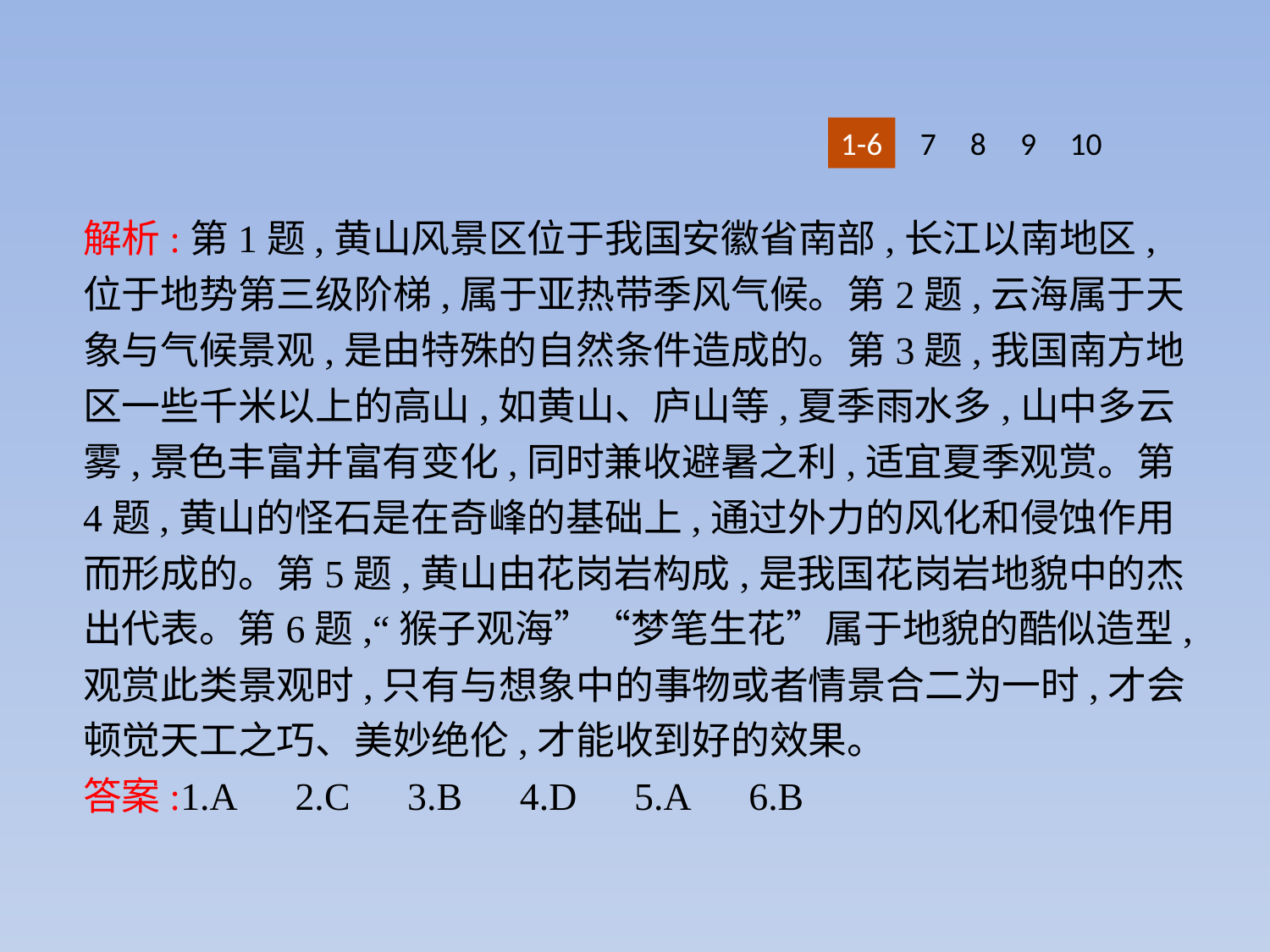

1-6
7
8
9
10
解析:第1题,黄山风景区位于我国安徽省南部,长江以南地区,位于地势第三级阶梯,属于亚热带季风气候。第2题,云海属于天象与气候景观,是由特殊的自然条件造成的。第3题,我国南方地区一些千米以上的高山,如黄山、庐山等,夏季雨水多,山中多云雾,景色丰富并富有变化,同时兼收避暑之利,适宜夏季观赏。第4题,黄山的怪石是在奇峰的基础上,通过外力的风化和侵蚀作用而形成的。第5题,黄山由花岗岩构成,是我国花岗岩地貌中的杰出代表。第6题,“猴子观海”“梦笔生花”属于地貌的酷似造型,观赏此类景观时,只有与想象中的事物或者情景合二为一时,才会顿觉天工之巧、美妙绝伦,才能收到好的效果。
答案:1.A　2.C　3.B　4.D　5.A　6.B